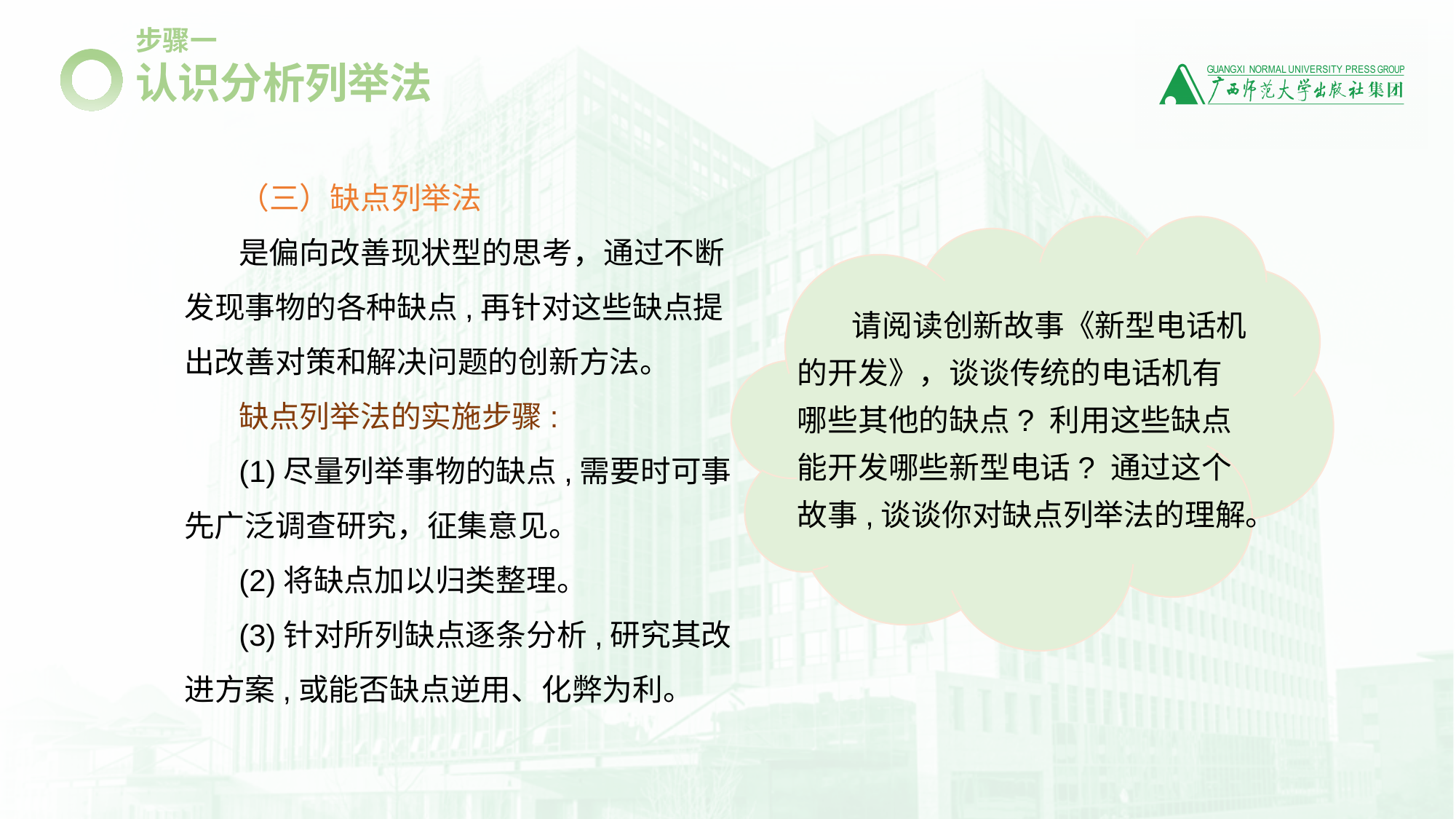

步骤一
认识分析列举法

（三）缺点列举法
是偏向改善现状型的思考，通过不断发现事物的各种缺点,再针对这些缺点提出改善对策和解决问题的创新方法。
缺点列举法的实施步骤:
(1)尽量列举事物的缺点,需要时可事先广泛调查研究，征集意见。
(2)将缺点加以归类整理。
(3)针对所列缺点逐条分析,研究其改进方案,或能否缺点逆用、化弊为利。

请阅读创新故事《新型电话机的开发》，谈谈传统的电话机有哪些其他的缺点? 利用这些缺点能开发哪些新型电话? 通过这个故事,谈谈你对缺点列举法的理解。